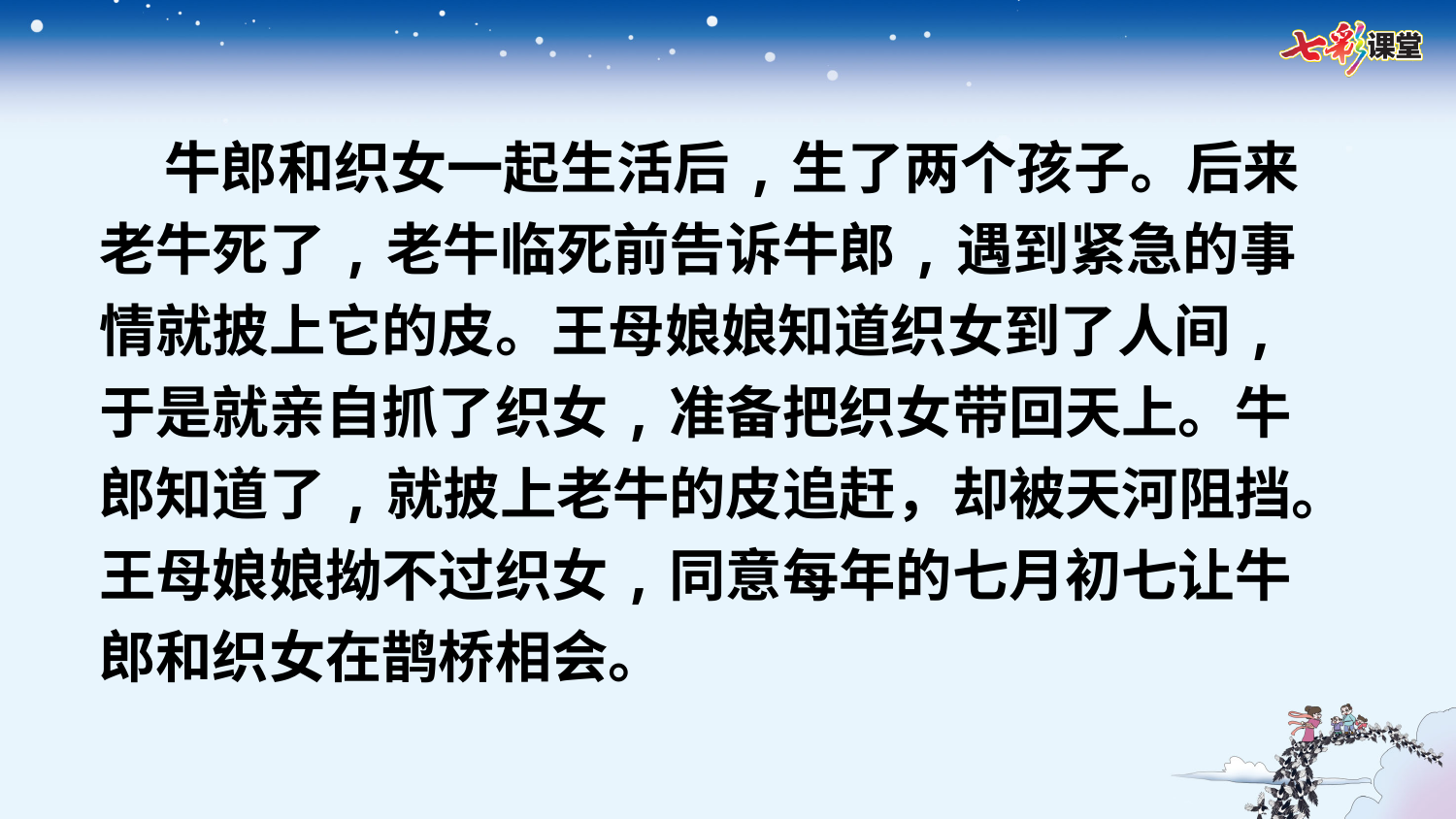

牛郎和织女一起生活后,生了两个孩子。后来老牛死了,老牛临死前告诉牛郎,遇到紧急的事情就披上它的皮。王母娘娘知道织女到了人间,于是就亲自抓了织女,准备把织女带回天上。牛郎知道了,就披上老牛的皮追赶，却被天河阻挡。王母娘娘拗不过织女,同意每年的七月初七让牛郎和织女在鹊桥相会。